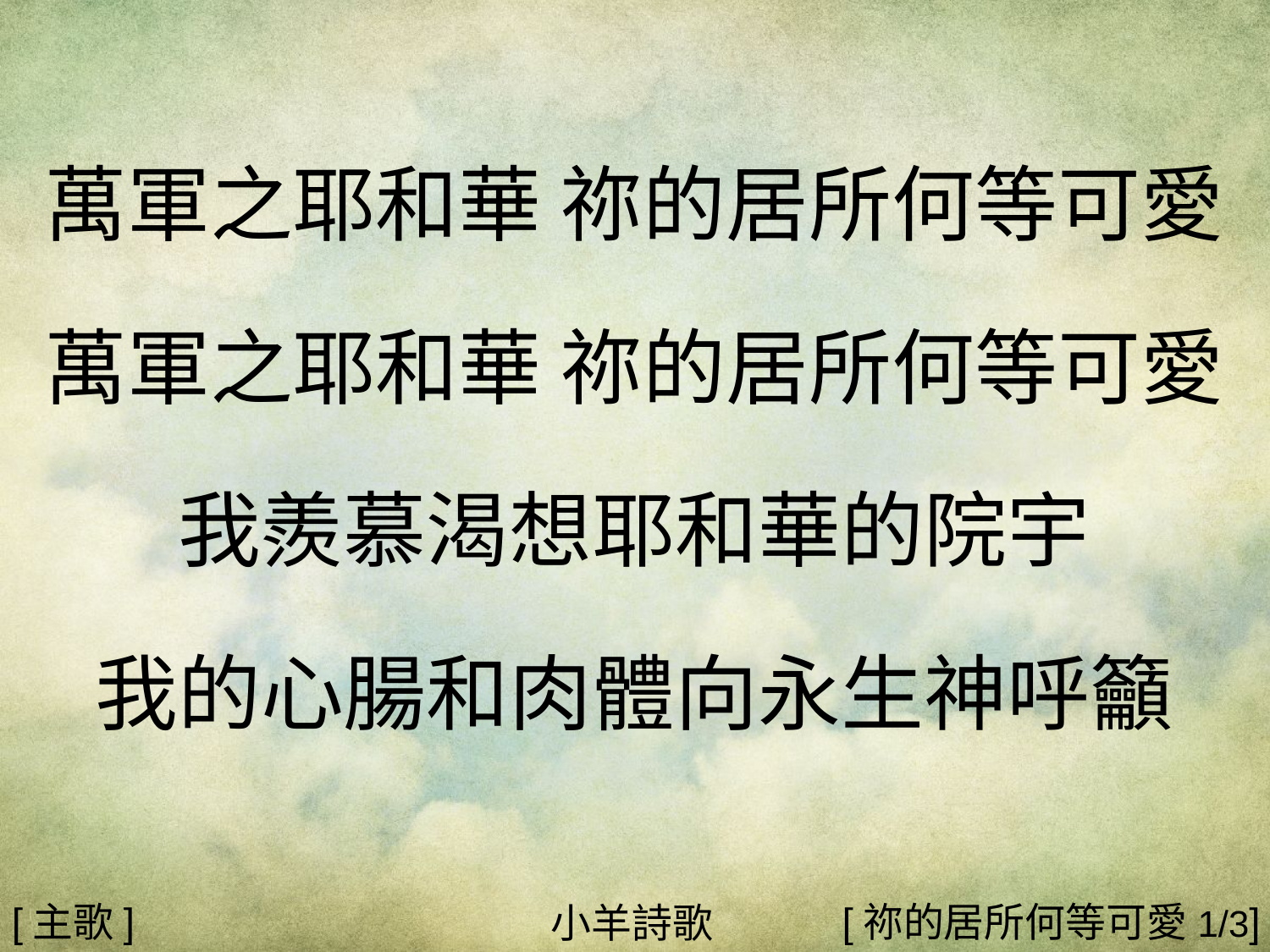

萬軍之耶和華 祢的居所何等可愛

萬軍之耶和華 祢的居所何等可愛

我羨慕渴想耶和華的院宇

我的心腸和肉體向永生神呼籲
#

[主歌]
[祢的居所何等可愛1/3]
小羊詩歌